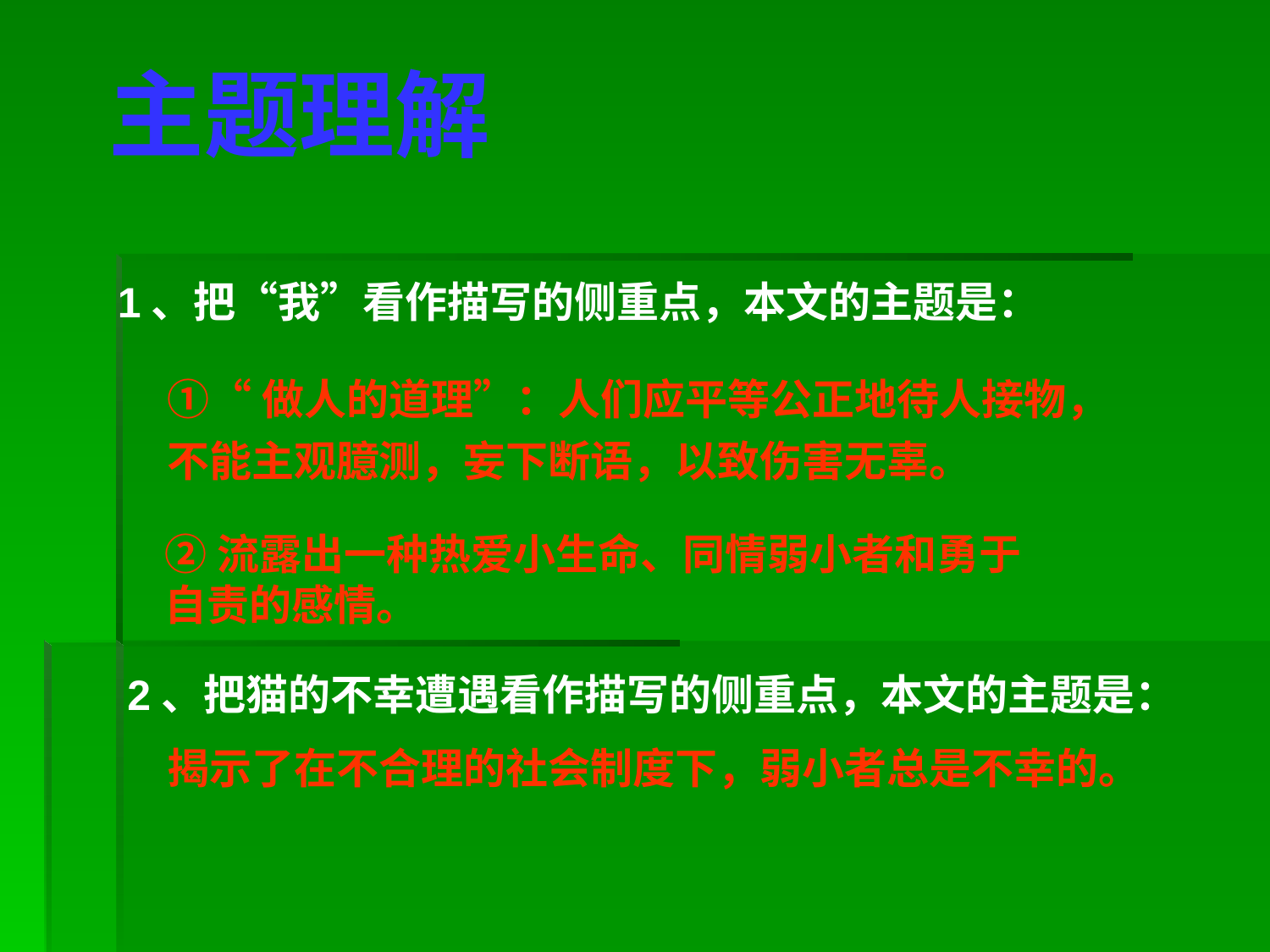

主题理解
1、把“我”看作描写的侧重点，本文的主题是：
①“做人的道理”：人们应平等公正地待人接物，
不能主观臆测，妄下断语，以致伤害无辜。
②流露出一种热爱小生命、同情弱小者和勇于
自责的感情。
2、把猫的不幸遭遇看作描写的侧重点，本文的主题是：

揭示了在不合理的社会制度下，弱小者总是不幸的。